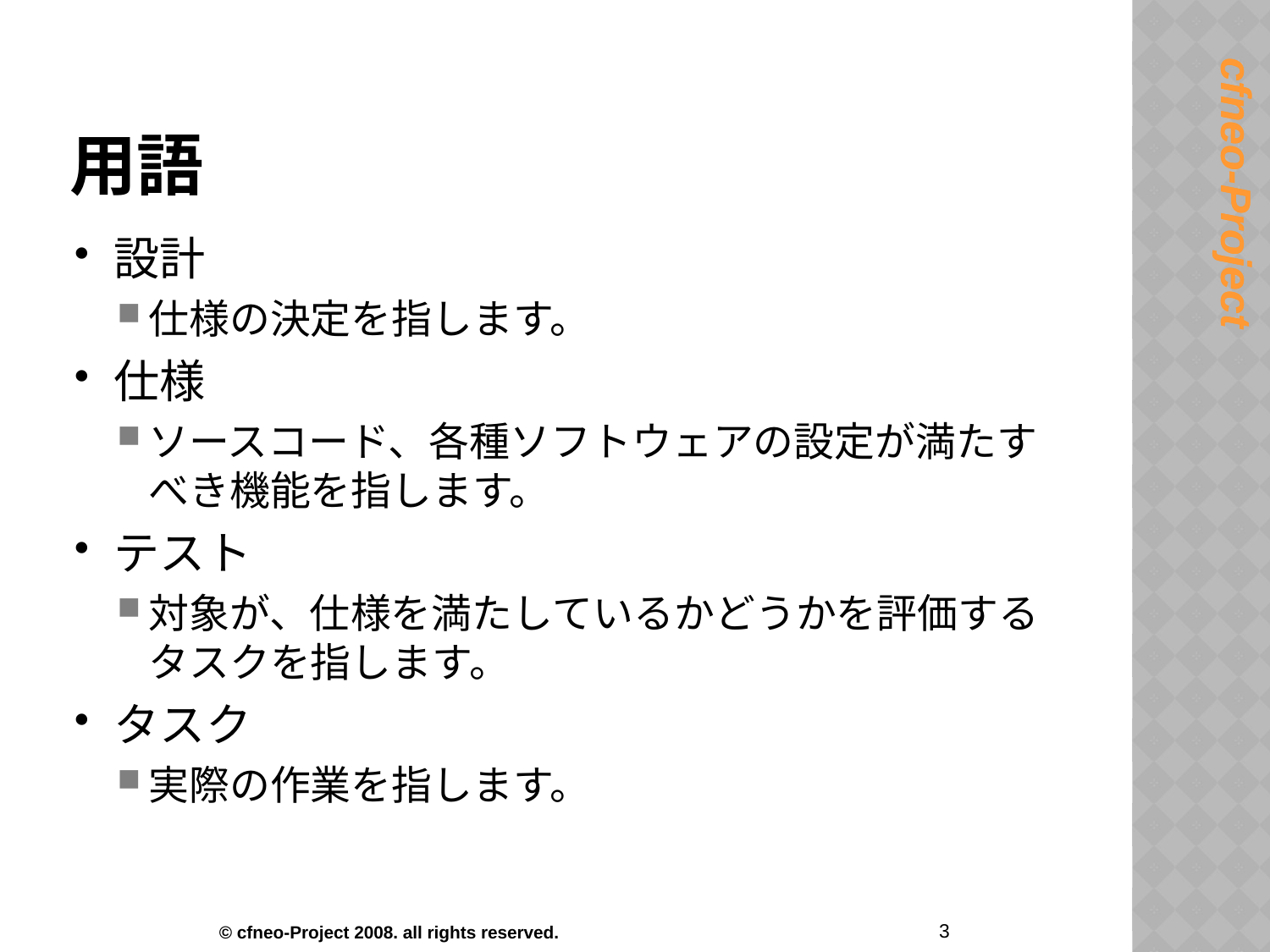

# 用語
設計
仕様の決定を指します。
仕様
ソースコード、各種ソフトウェアの設定が満たすべき機能を指します。
テスト
対象が、仕様を満たしているかどうかを評価するタスクを指します。
タスク
実際の作業を指します。
3
© cfneo-Project 2008. all rights reserved.